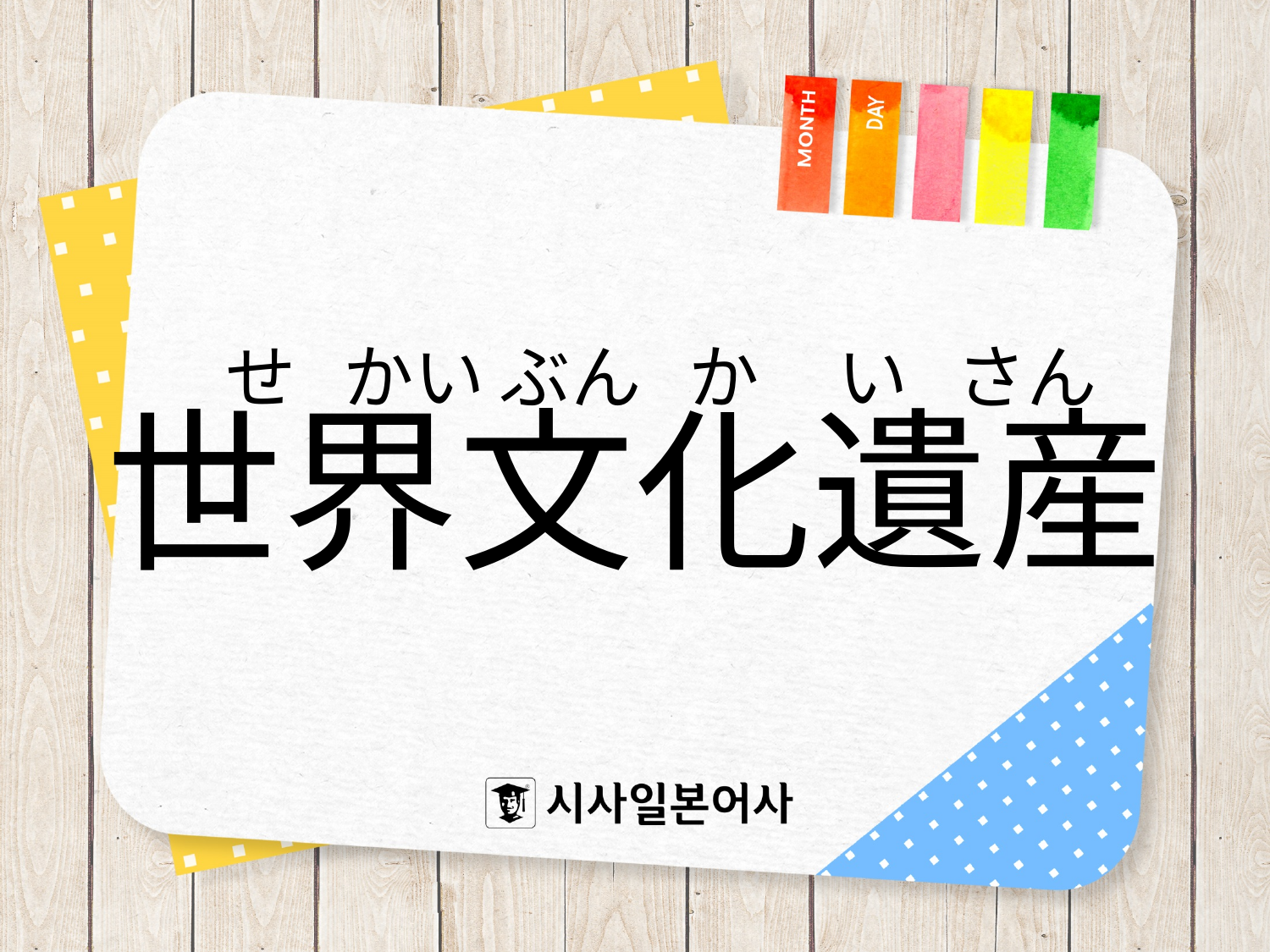

# 世界文化遺産
せ   かい ぶん   か     い   さん